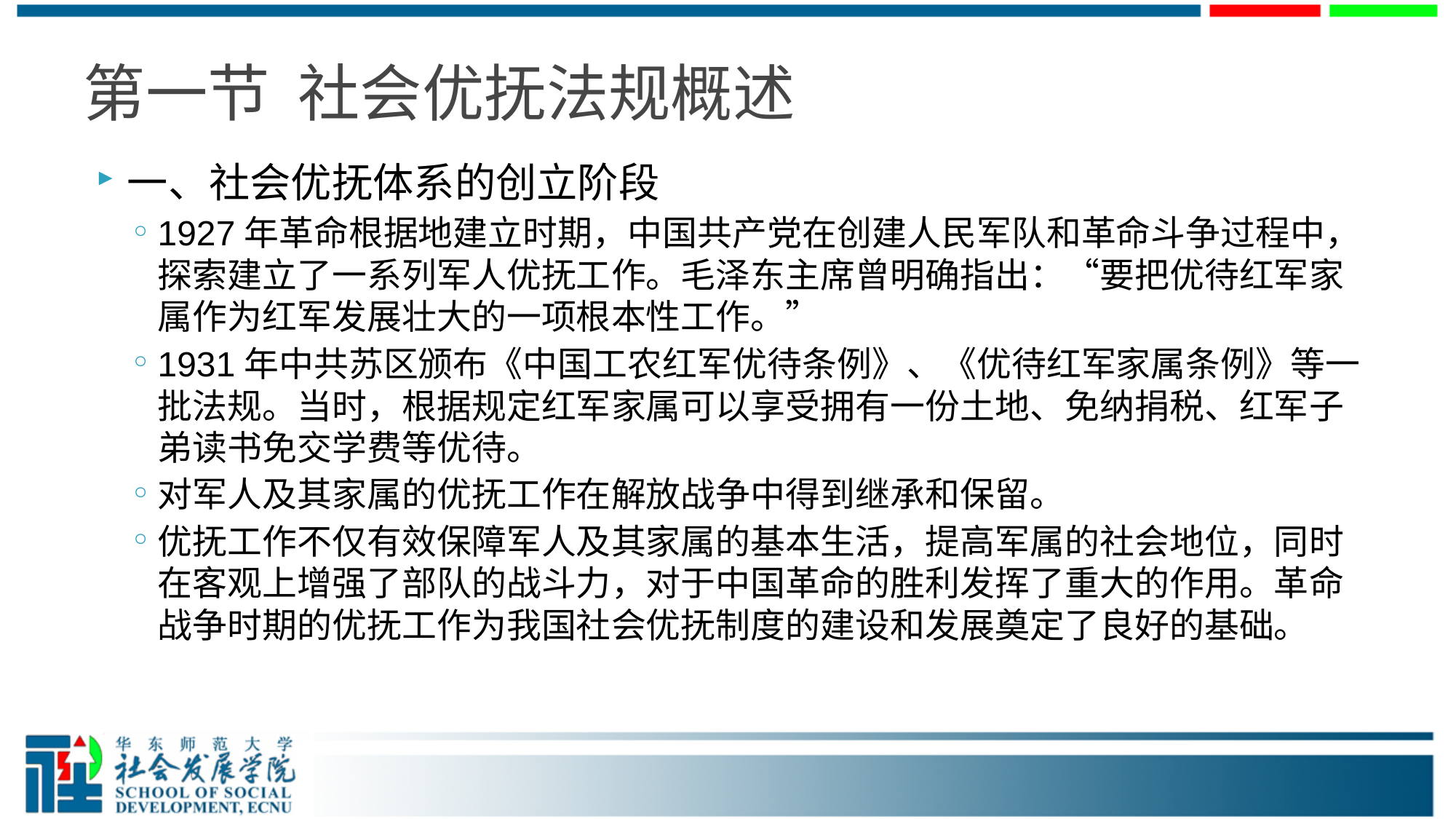

# 第一节  社会优抚法规概述
一、社会优抚体系的创立阶段
1927年革命根据地建立时期，中国共产党在创建人民军队和革命斗争过程中，探索建立了一系列军人优抚工作。毛泽东主席曾明确指出：“要把优待红军家属作为红军发展壮大的一项根本性工作。”
1931年中共苏区颁布《中国工农红军优待条例》、《优待红军家属条例》等一批法规。当时，根据规定红军家属可以享受拥有一份土地、免纳捐税、红军子弟读书免交学费等优待。
对军人及其家属的优抚工作在解放战争中得到继承和保留。
优抚工作不仅有效保障军人及其家属的基本生活，提高军属的社会地位，同时在客观上增强了部队的战斗力，对于中国革命的胜利发挥了重大的作用。革命战争时期的优抚工作为我国社会优抚制度的建设和发展奠定了良好的基础。